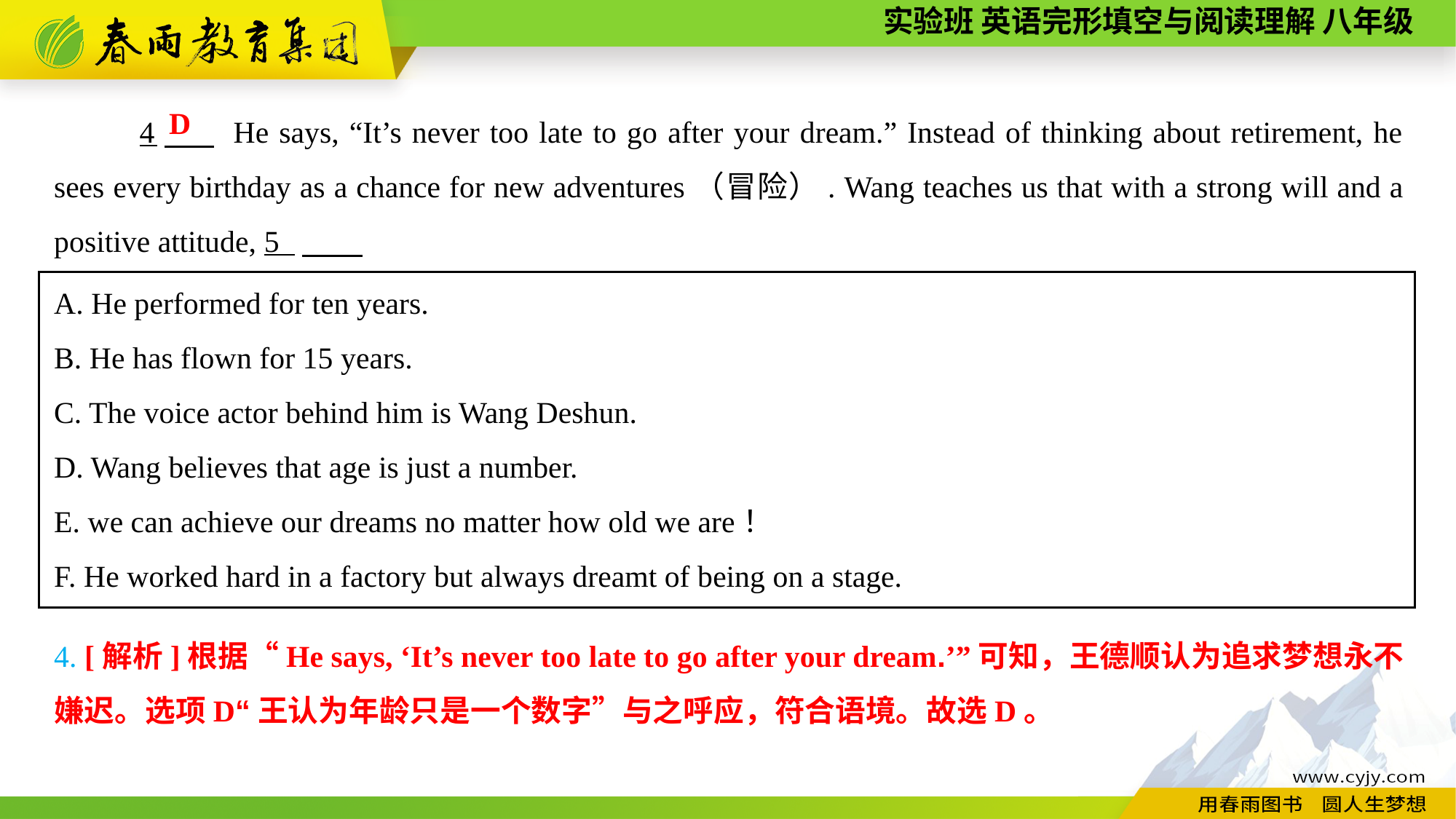

4　   He says, “It’s never too late to go after your dream.” Instead of thinking about retirement, he sees every birthday as a chance for new adventures（冒险）. Wang teaches us that with a strong will and a positive attitude, 5  ，
D
A. He performed for ten years.
B. He has flown for 15 years.
C. The voice actor behind him is Wang Deshun.
D. Wang believes that age is just a number.
E. we can achieve our dreams no matter how old we are！
F. He worked hard in a factory but always dreamt of being on a stage.

4. [解析]根据“He says, ‘It’s never too late to go after your dream.’”可知，王德顺认为追求梦想永不嫌迟。选项D“王认为年龄只是一个数字”与之呼应，符合语境。故选D。